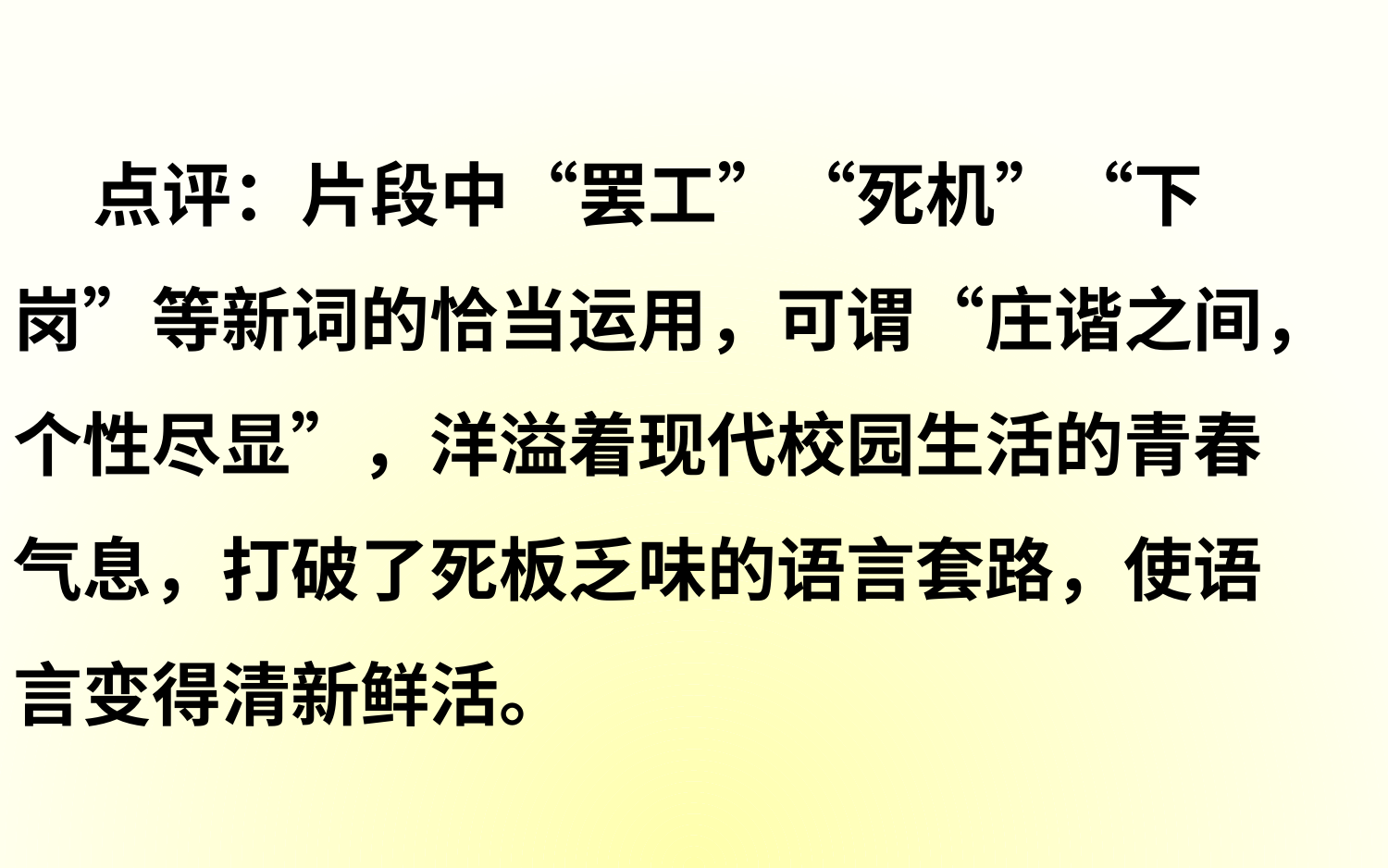

点评：片段中“罢工”“死机”“下岗”等新词的恰当运用，可谓“庄谐之间，个性尽显”，洋溢着现代校园生活的青春气息，打破了死板乏味的语言套路，使语言变得清新鲜活。